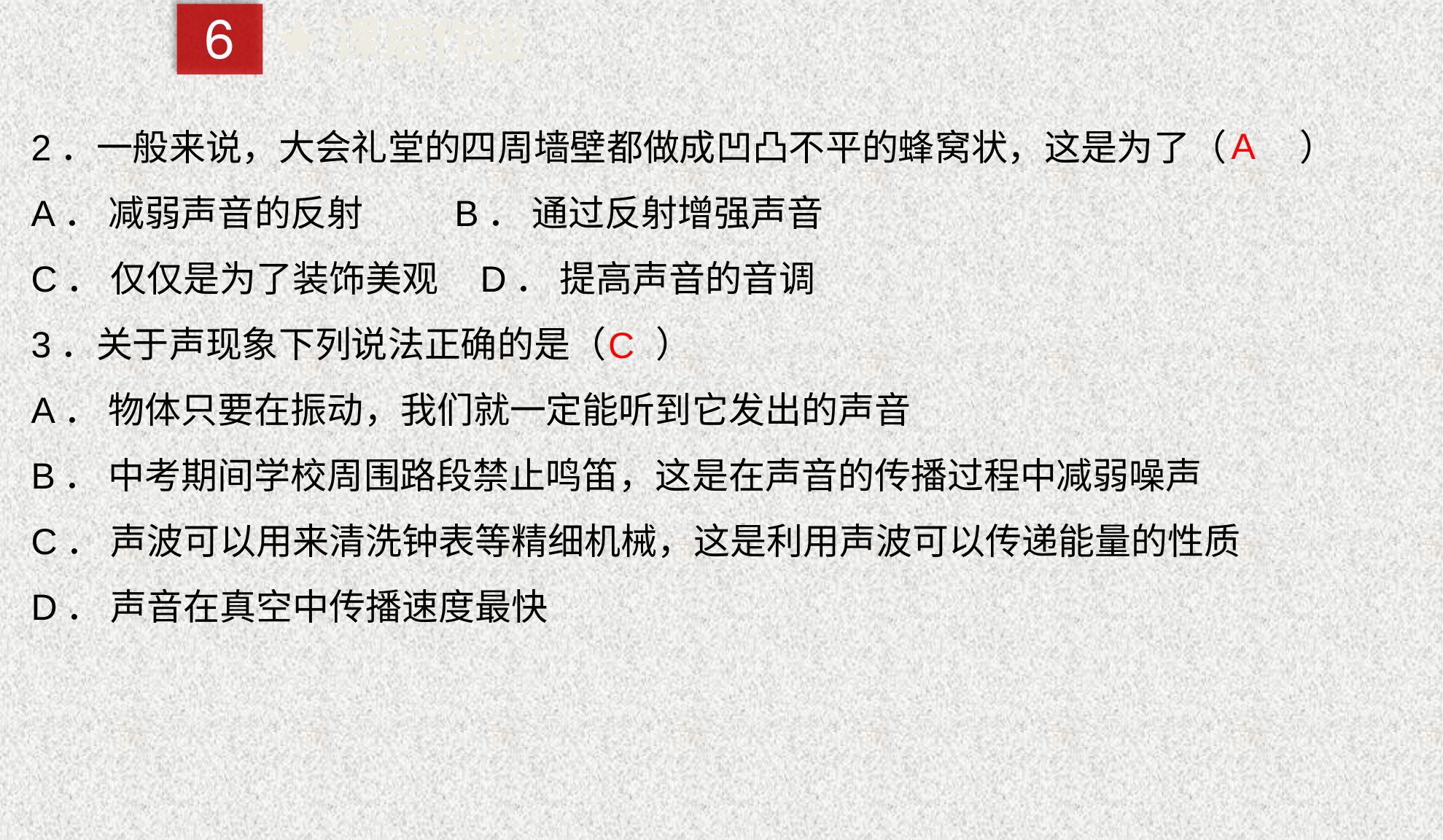

6
★课后作业
2．一般来说，大会礼堂的四周墙壁都做成凹凸不平的蜂窝状，这是为了（　　）
A． 减弱声音的反射          B． 通过反射增强声音
C． 仅仅是为了装饰美观    D． 提高声音的音调
3．关于声现象下列说法正确的是（      ）
A． 物体只要在振动，我们就一定能听到它发出的声音
B． 中考期间学校周围路段禁止鸣笛，这是在声音的传播过程中减弱噪声
C． 声波可以用来清洗钟表等精细机械，这是利用声波可以传递能量的性质
D． 声音在真空中传播速度最快
A
C